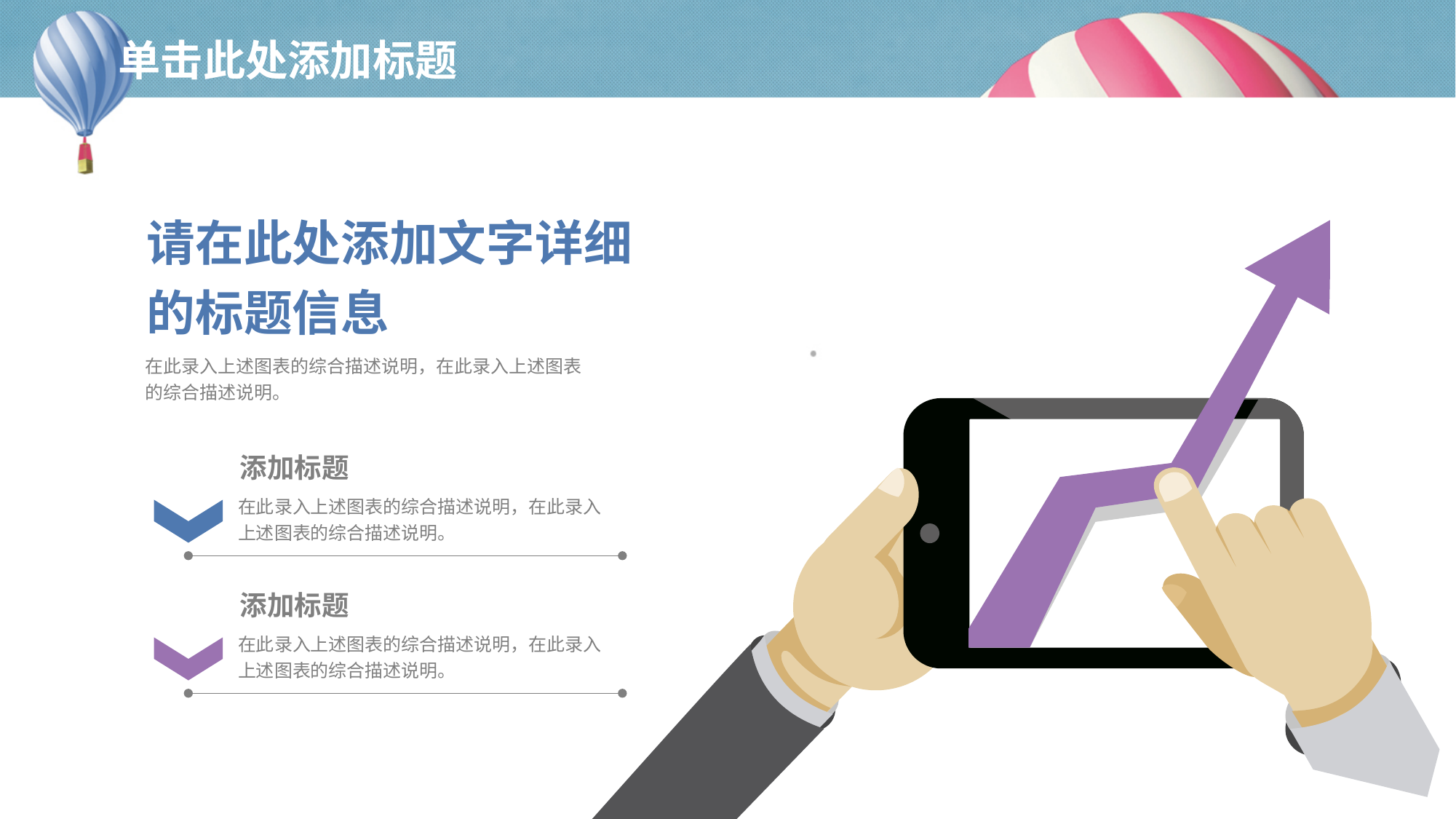

# 单击此处添加标题
请在此处添加文字详细的标题信息

z

在此录入上述图表的综合描述说明，在此录入上述图表的综合描述说明。
添加标题
在此录入上述图表的综合描述说明，在此录入上述图表的综合描述说明。

添加标题
在此录入上述图表的综合描述说明，在此录入上述图表的综合描述说明。